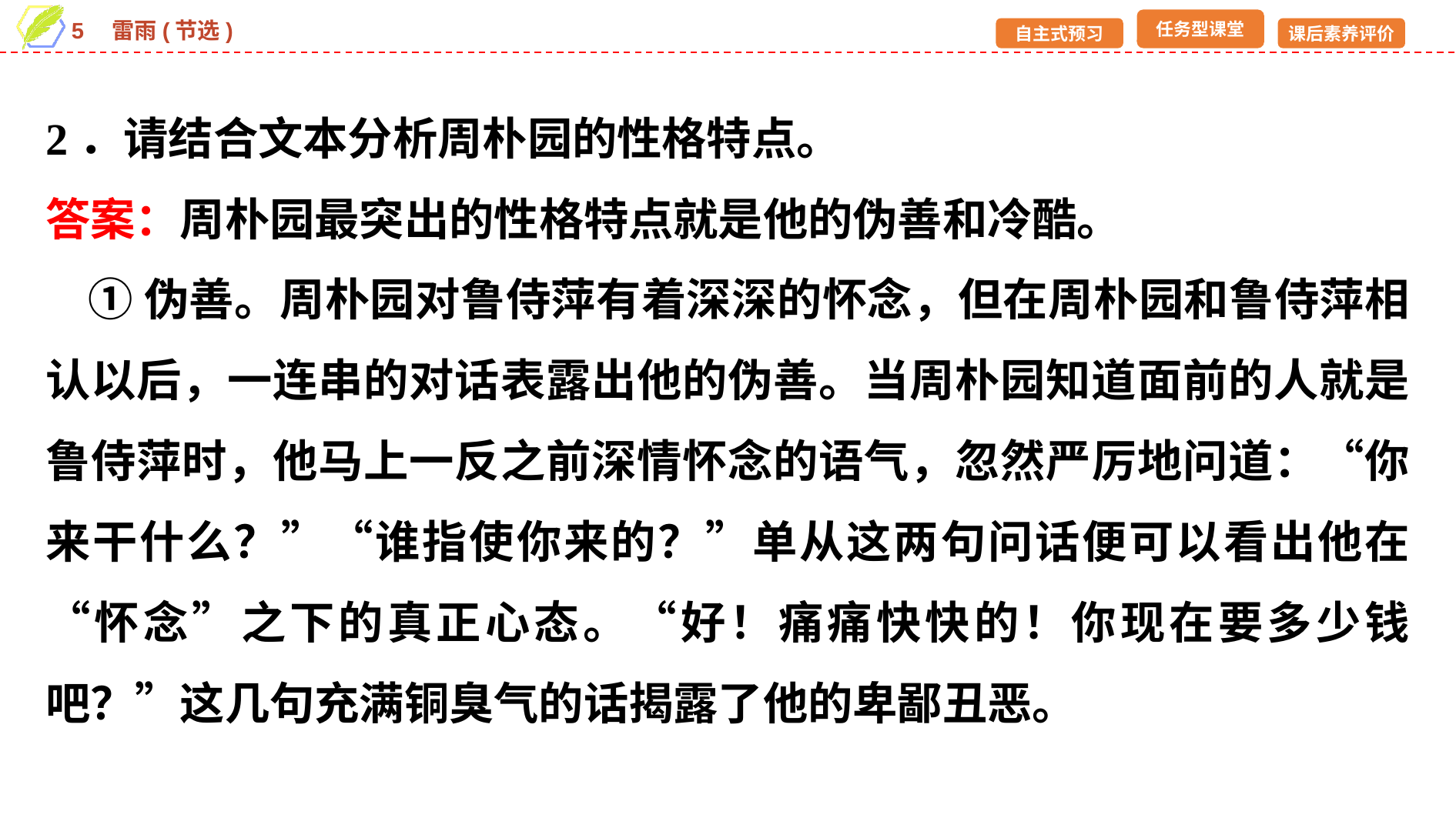

2．请结合文本分析周朴园的性格特点。
答案：周朴园最突出的性格特点就是他的伪善和冷酷。
    ①伪善。周朴园对鲁侍萍有着深深的怀念，但在周朴园和鲁侍萍相认以后，一连串的对话表露出他的伪善。当周朴园知道面前的人就是鲁侍萍时，他马上一反之前深情怀念的语气，忽然严厉地问道：“你来干什么？”“谁指使你来的？”单从这两句问话便可以看出他在“怀念”之下的真正心态。“好！痛痛快快的！你现在要多少钱吧？”这几句充满铜臭气的话揭露了他的卑鄙丑恶。